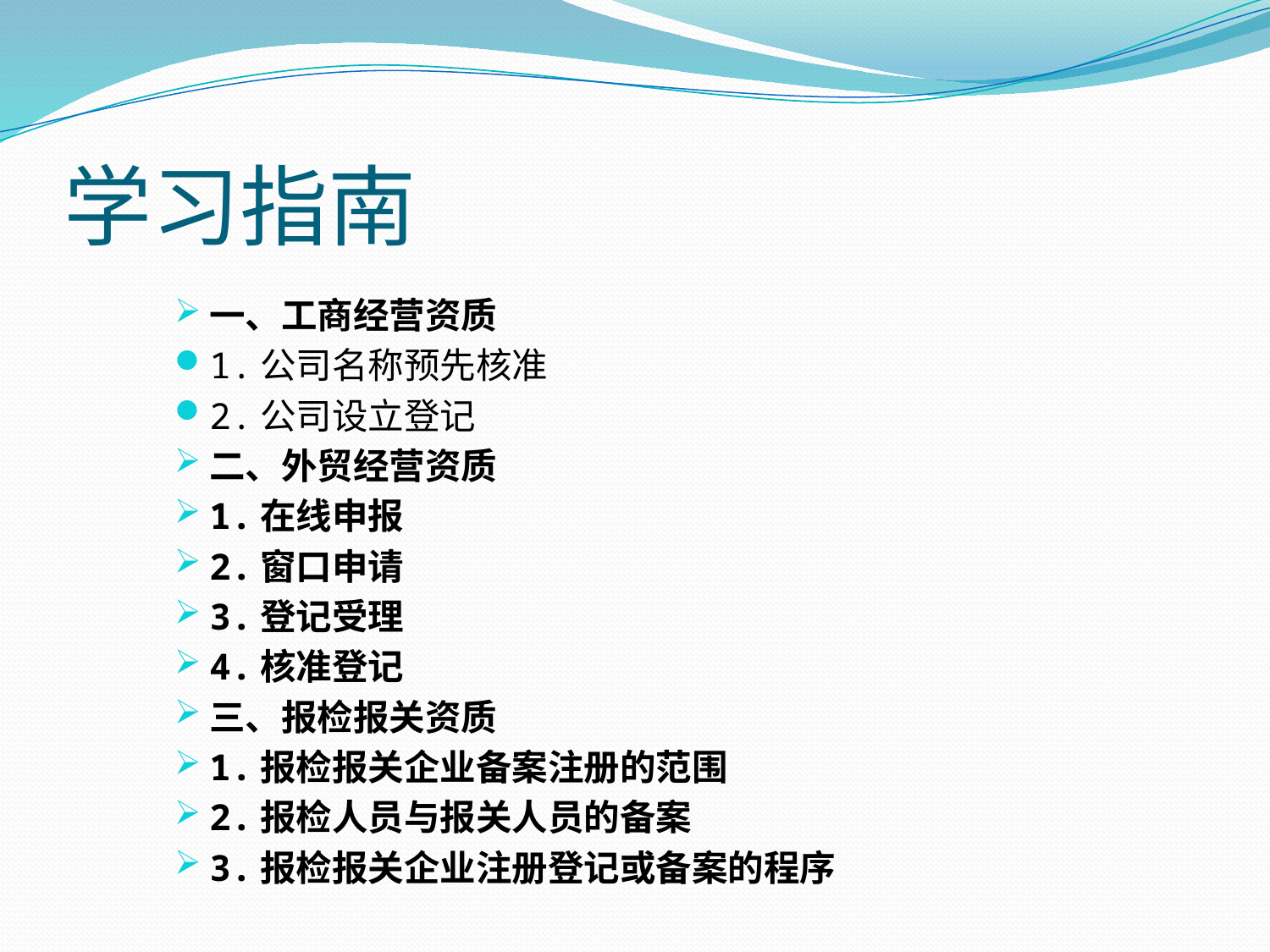

# 学习指南
一、工商经营资质
1.公司名称预先核准
2.公司设立登记
二、外贸经营资质
1.在线申报
2.窗口申请
3.登记受理
4.核准登记
三、报检报关资质
1.报检报关企业备案注册的范围
2.报检人员与报关人员的备案
3.报检报关企业注册登记或备案的程序